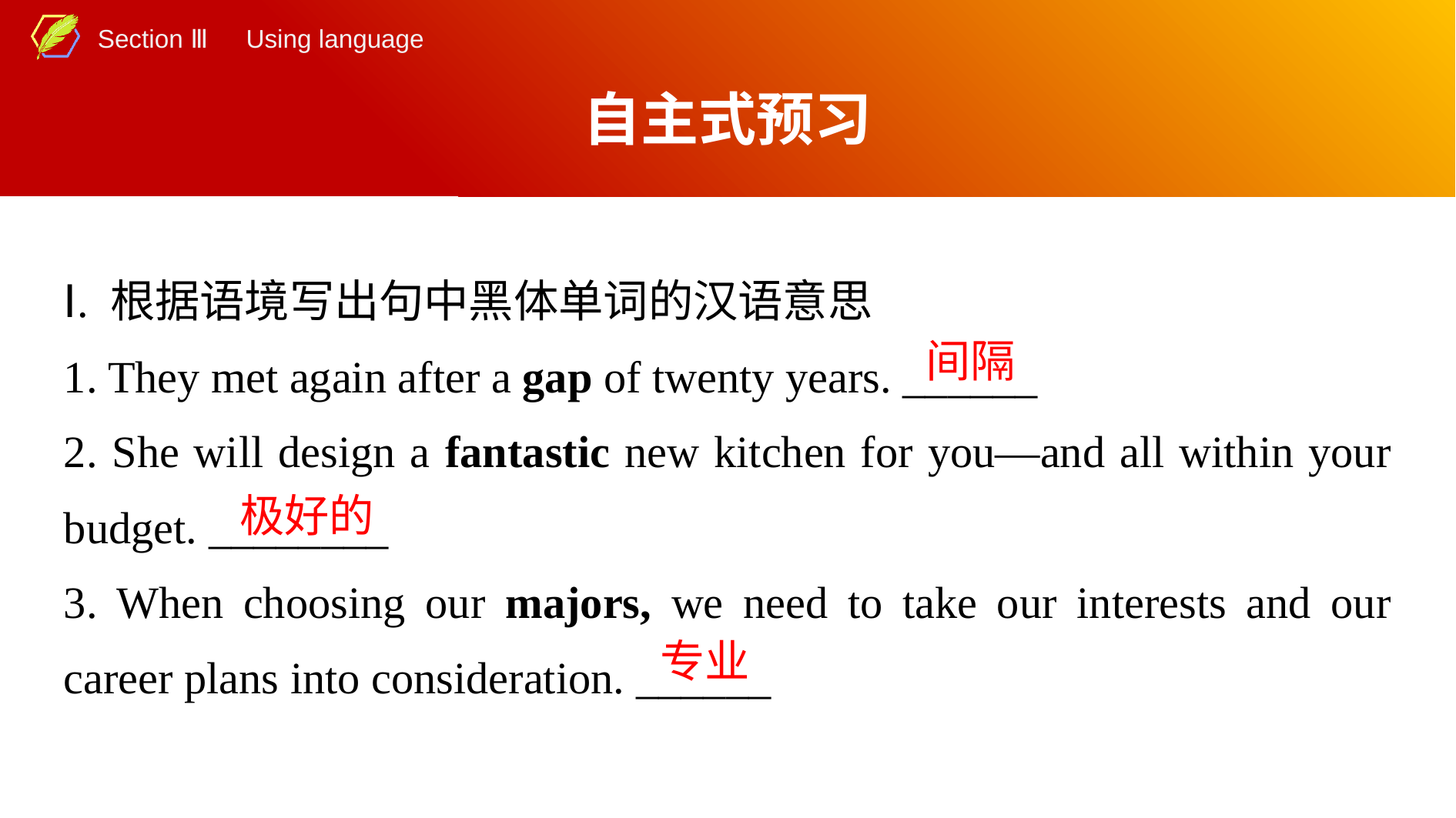

自主式预习
Ⅰ. 根据语境写出句中黑体单词的汉语意思
1. They met again after a gap of twenty years. ______
2. She will design a fantastic new kitchen for you—and all within your budget. ________
3. When choosing our majors, we need to take our interests and our career plans into consideration. ______
间隔
极好的
专业